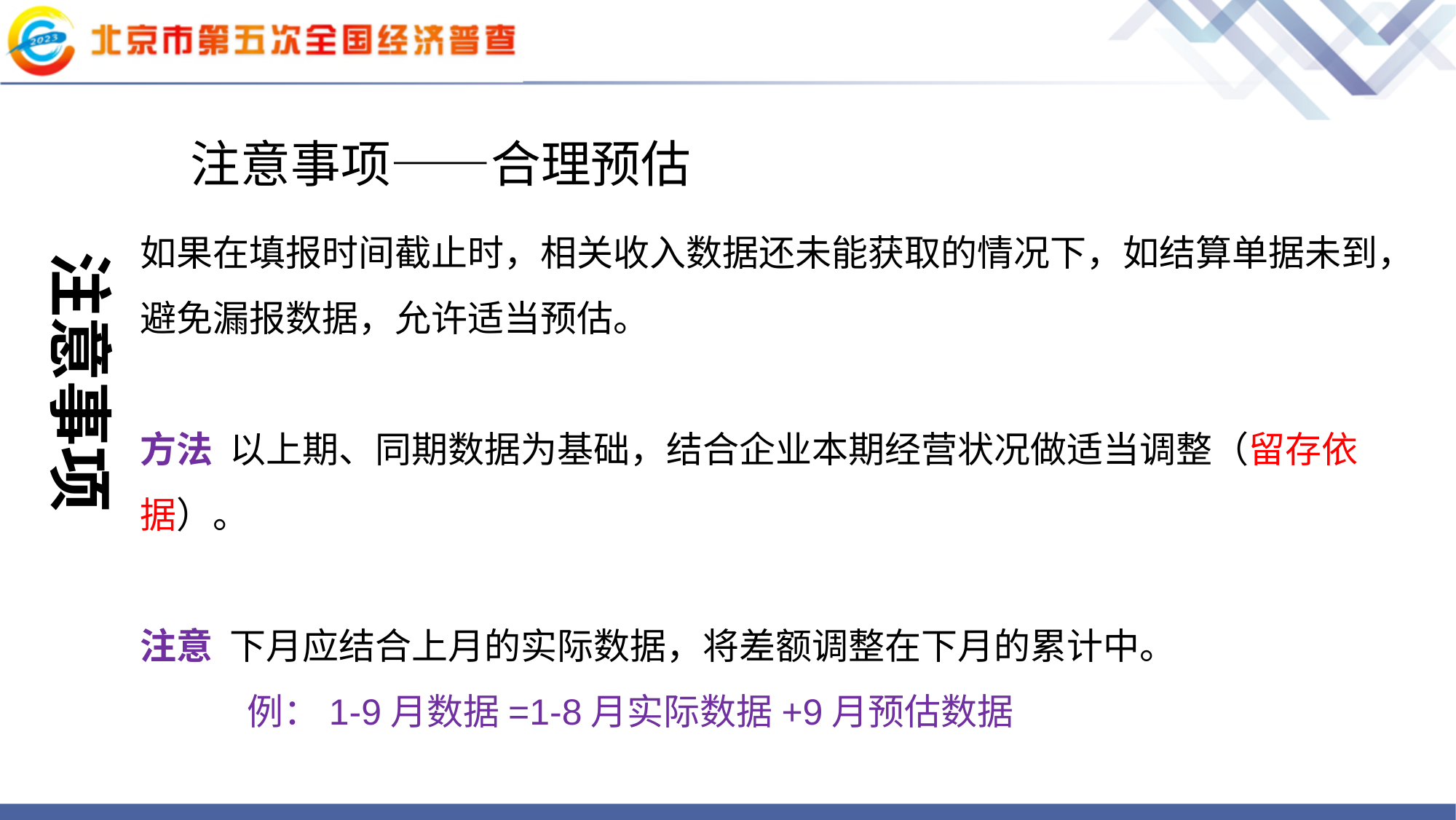

注意事项——合理预估
如果在填报时间截止时，相关收入数据还未能获取的情况下，如结算单据未到，避免漏报数据，允许适当预估。

方法  以上期、同期数据为基础，结合企业本期经营状况做适当调整（留存依据）。

注意  下月应结合上月的实际数据，将差额调整在下月的累计中。
            例：1-9月数据=1-8月实际数据+9月预估数据
注意事项